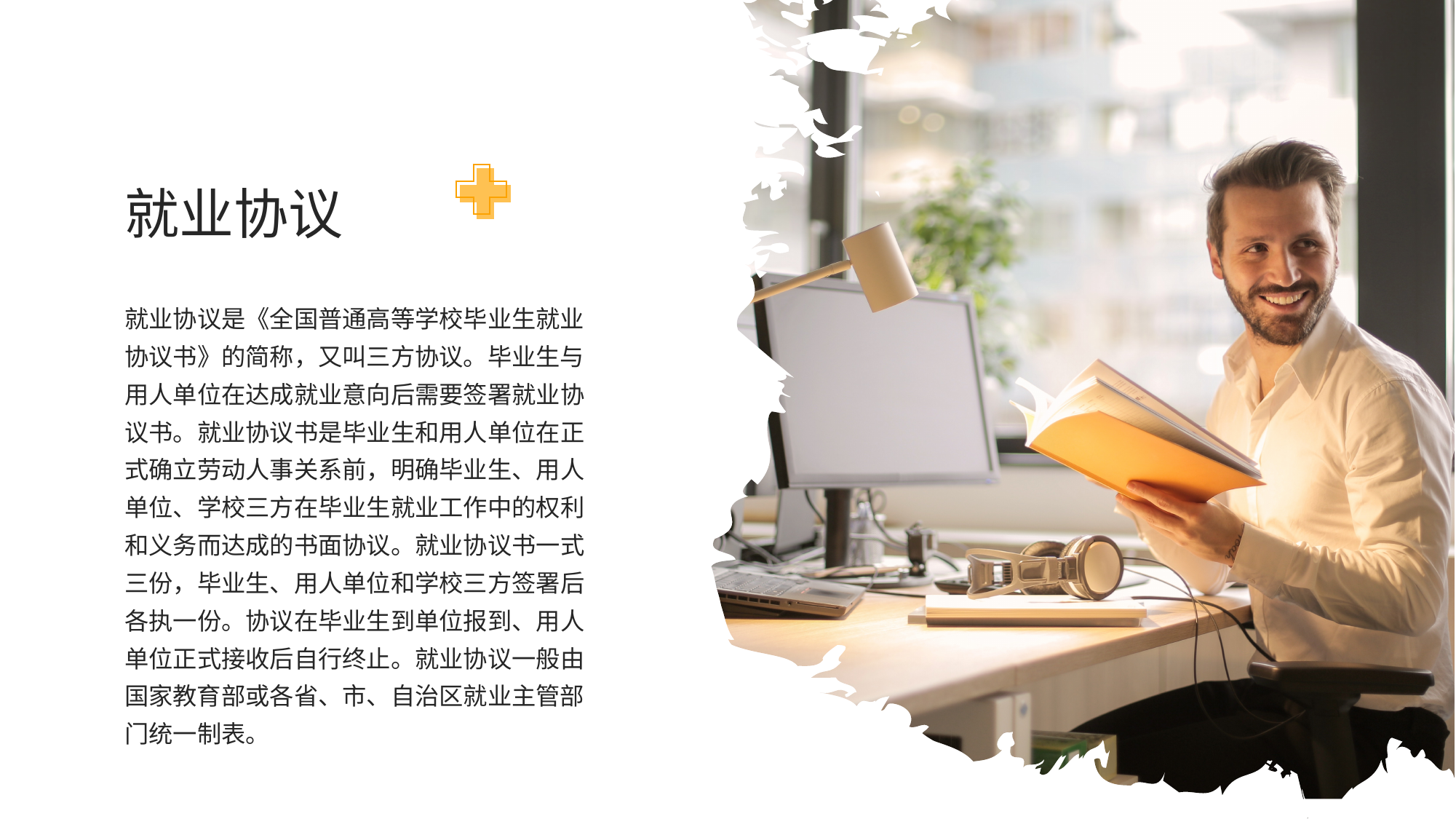

就业协议

就业协议是《全国普通高等学校毕业生就业协议书》的简称，又叫三方协议。毕业生与用人单位在达成就业意向后需要签署就业协议书。就业协议书是毕业生和用人单位在正式确立劳动人事关系前，明确毕业生、用人单位、学校三方在毕业生就业工作中的权利和义务而达成的书面协议。就业协议书一式三份，毕业生、用人单位和学校三方签署后各执一份。协议在毕业生到单位报到、用人单位正式接收后自行终止。就业协议一般由国家教育部或各省、市、自治区就业主管部门统一制表。